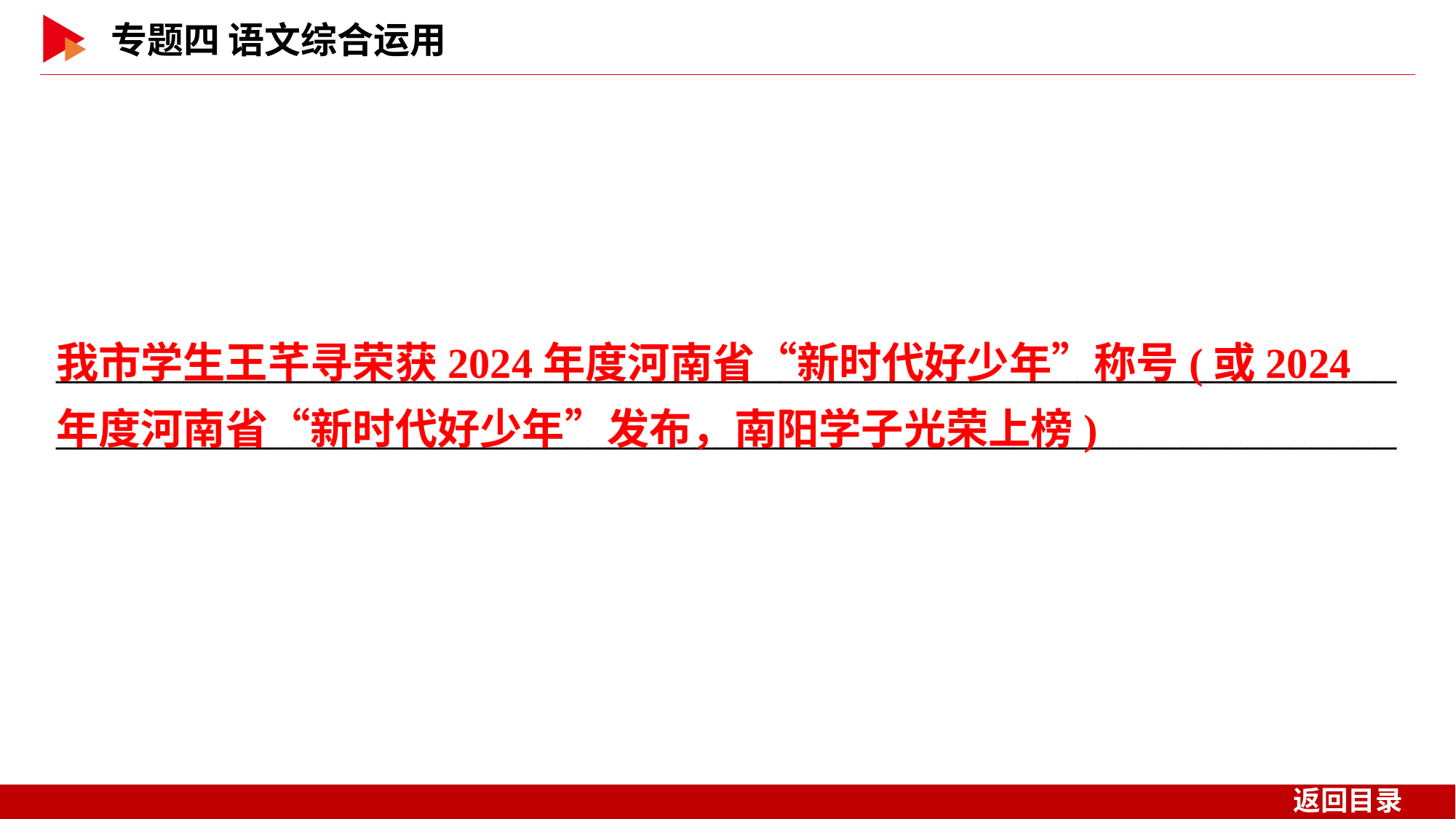

______________________________________________________________________________________________________________________________
我市学生王芊寻荣获2024年度河南省“新时代好少年”称号(或2024年度河南省“新时代好少年”发布，南阳学子光荣上榜)